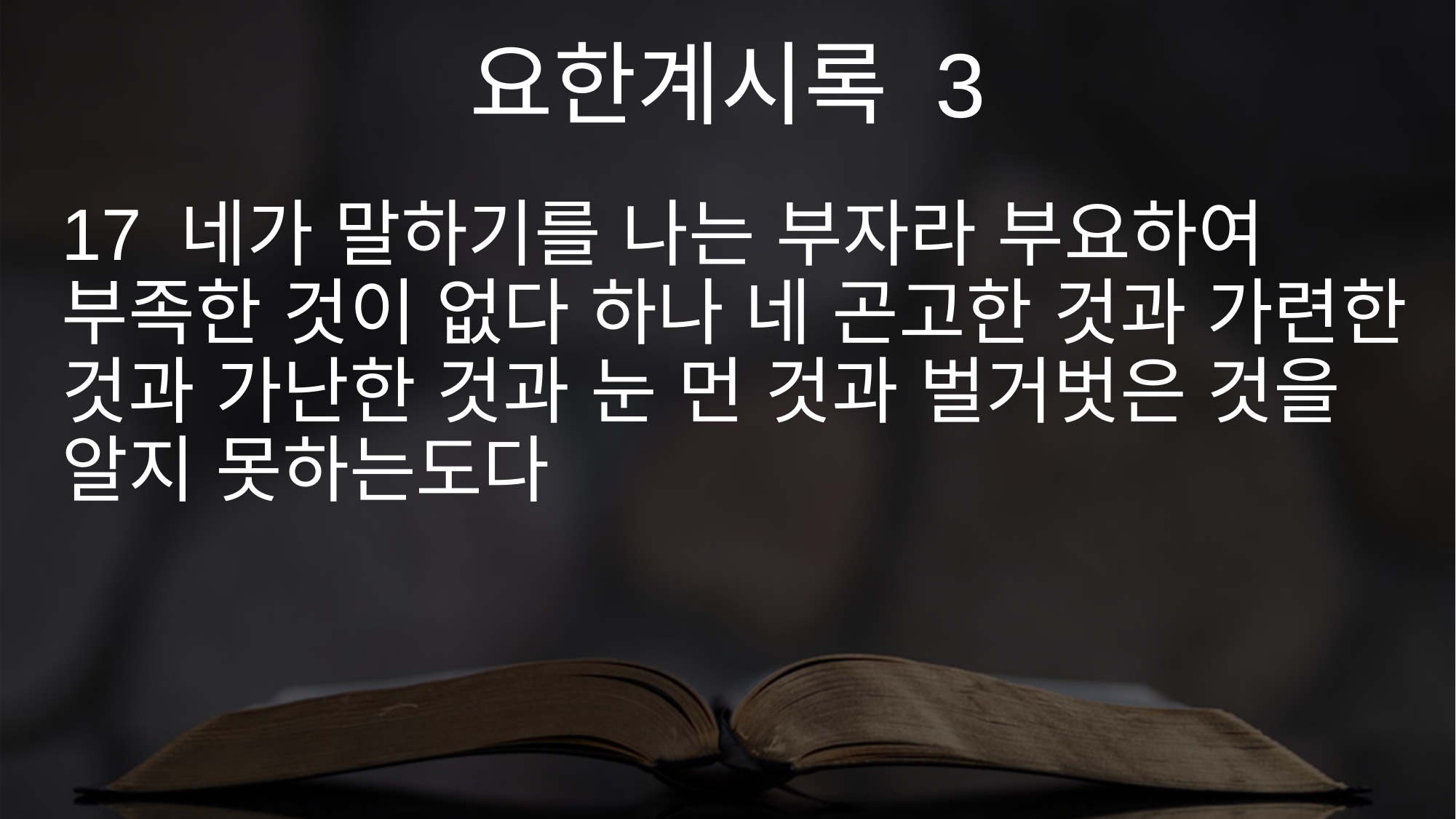

요한계시록 3
17 네가 말하기를 나는 부자라 부요하여 부족한 것이 없다 하나 네 곤고한 것과 가련한 것과 가난한 것과 눈 먼 것과 벌거벗은 것을 알지 못하는도다